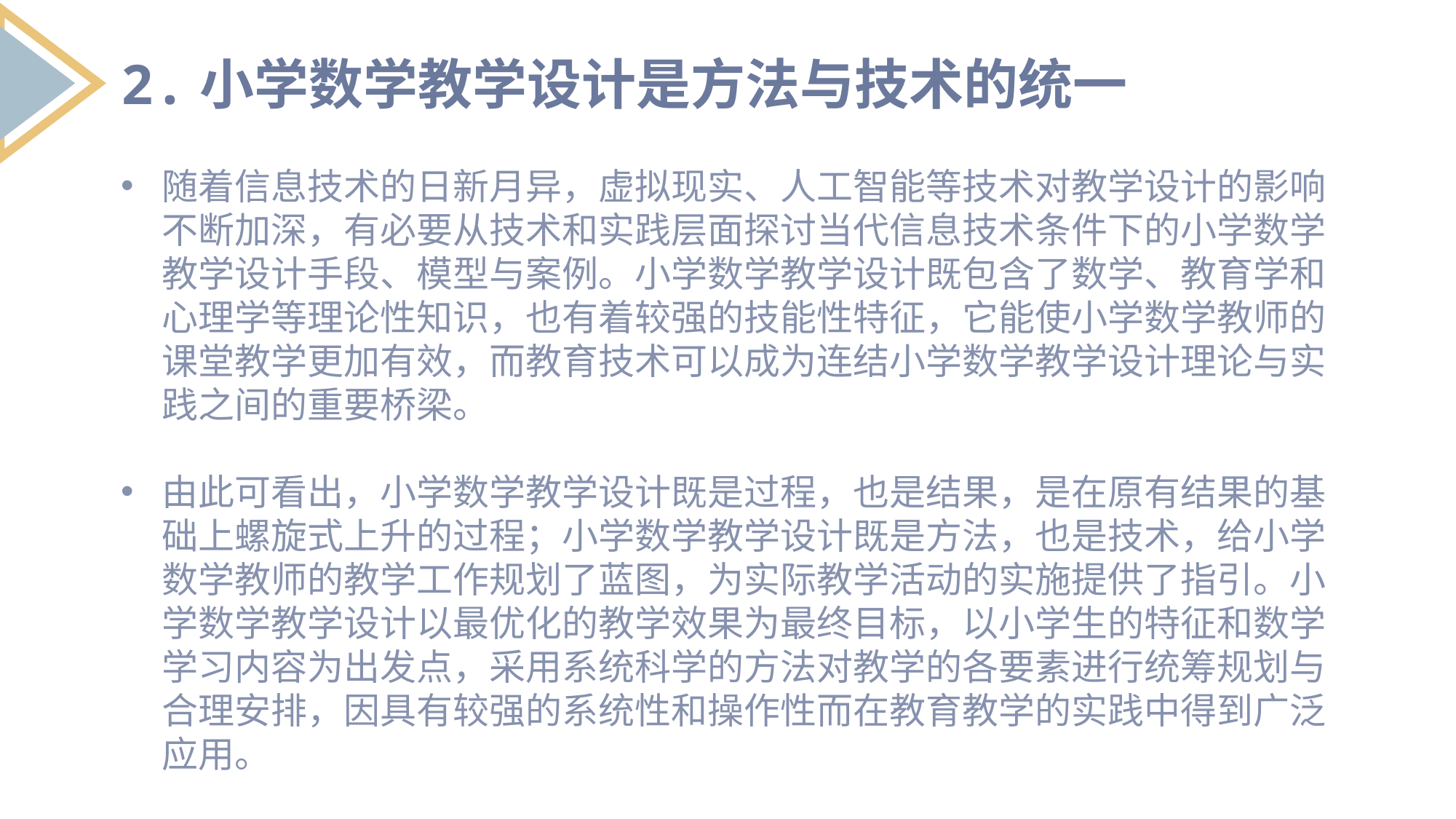

2.小学数学教学设计是方法与技术的统一

随着信息技术的日新月异，虚拟现实、人工智能等技术对教学设计的影响不断加深，有必要从技术和实践层面探讨当代信息技术条件下的小学数学教学设计手段、模型与案例。小学数学教学设计既包含了数学、教育学和心理学等理论性知识，也有着较强的技能性特征，它能使小学数学教师的课堂教学更加有效，而教育技术可以成为连结小学数学教学设计理论与实践之间的重要桥梁。

由此可看出，小学数学教学设计既是过程，也是结果，是在原有结果的基础上螺旋式上升的过程；小学数学教学设计既是方法，也是技术，给小学数学教师的教学工作规划了蓝图，为实际教学活动的实施提供了指引。小学数学教学设计以最优化的教学效果为最终目标，以小学生的特征和数学学习内容为出发点，采用系统科学的方法对教学的各要素进行统筹规划与合理安排，因具有较强的系统性和操作性而在教育教学的实践中得到广泛应用。